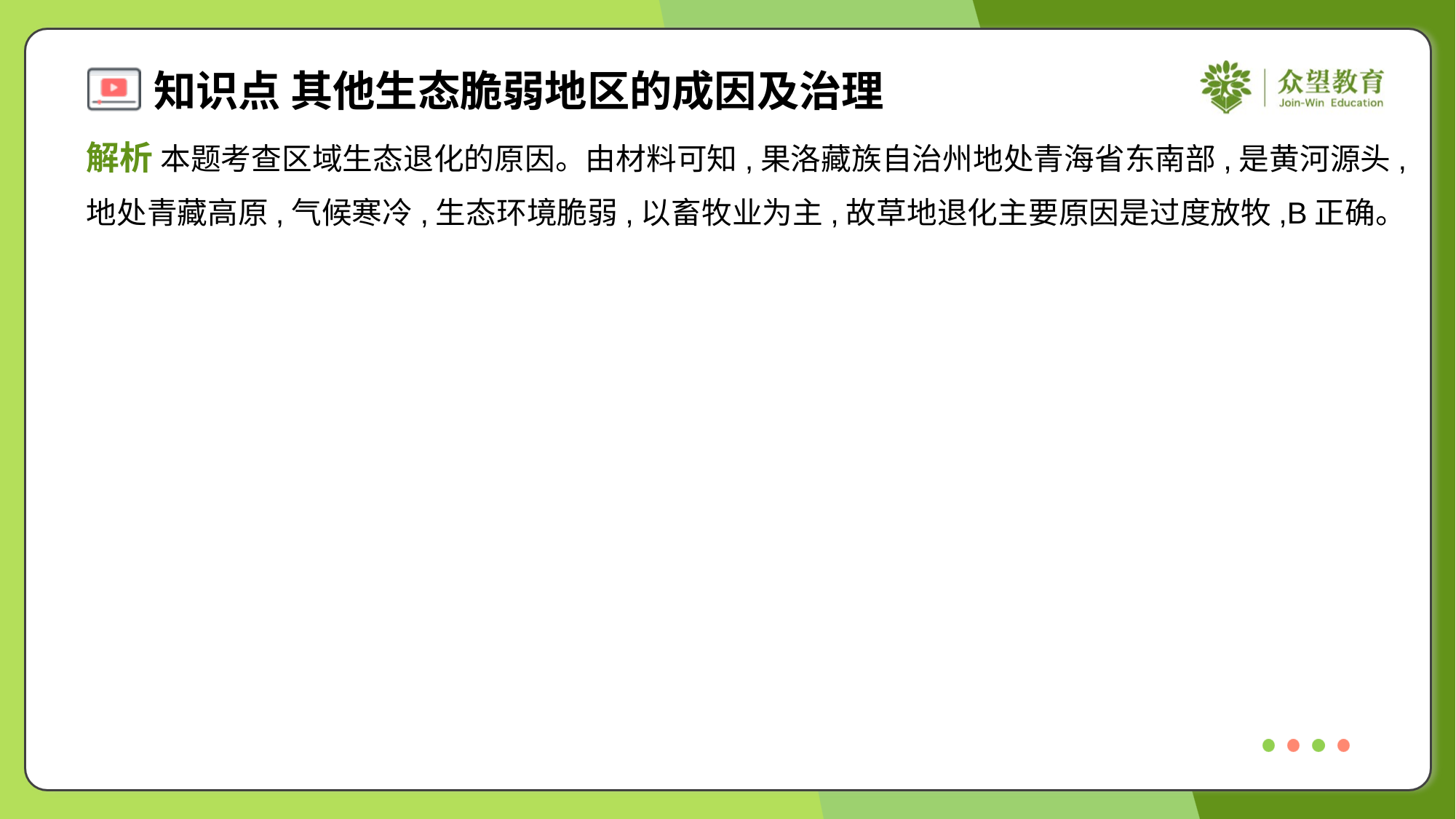

解析 本题考查区域生态退化的原因。由材料可知,果洛藏族自治州地处青海省东南部,是黄河源头,
地处青藏高原,气候寒冷,生态环境脆弱,以畜牧业为主,故草地退化主要原因是过度放牧,B正确。